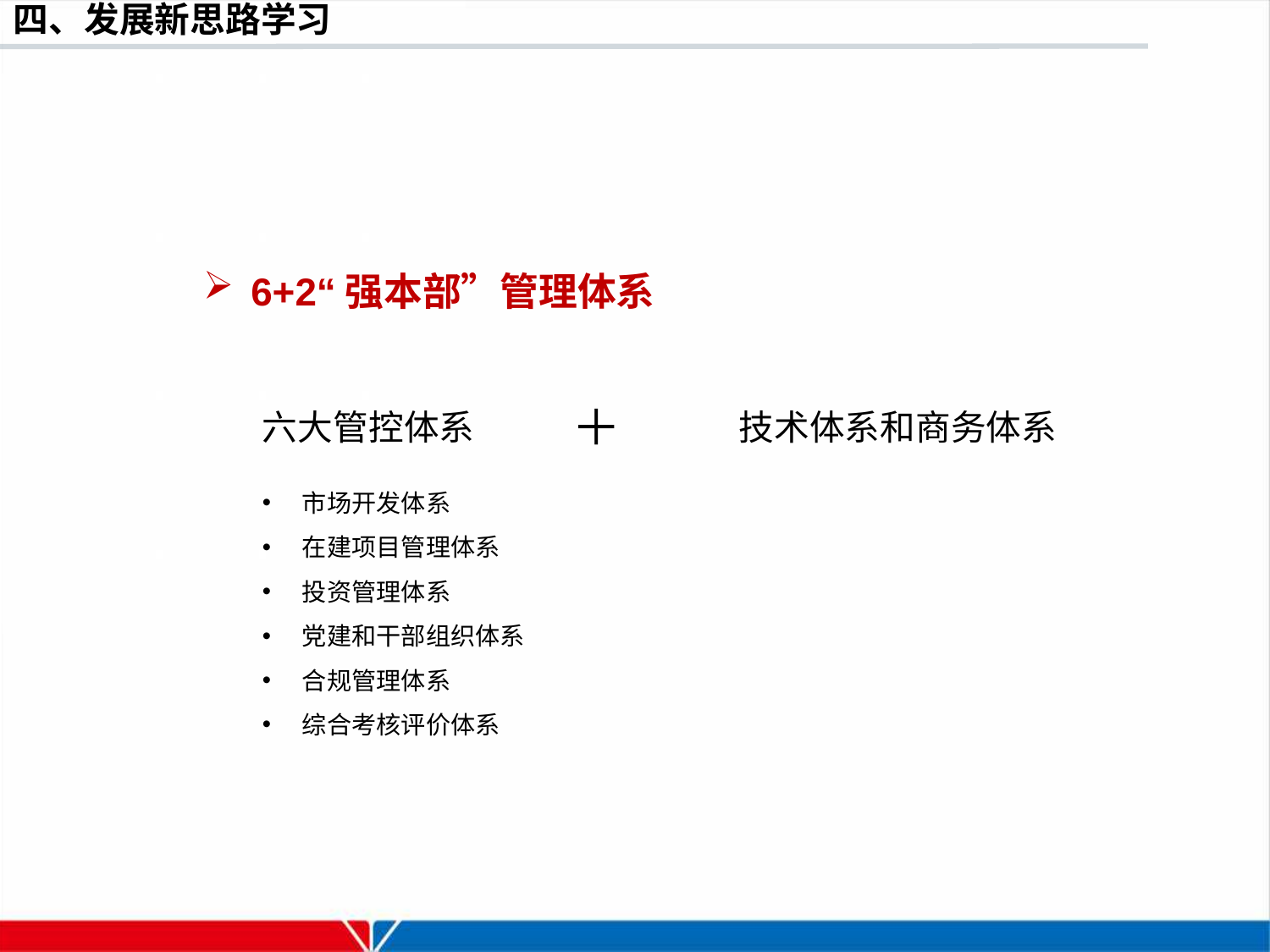

6+2“强本部”管理体系
六大管控体系
＋
技术体系和商务体系
市场开发体系
在建项目管理体系
投资管理体系
党建和干部组织体系
合规管理体系
综合考核评价体系